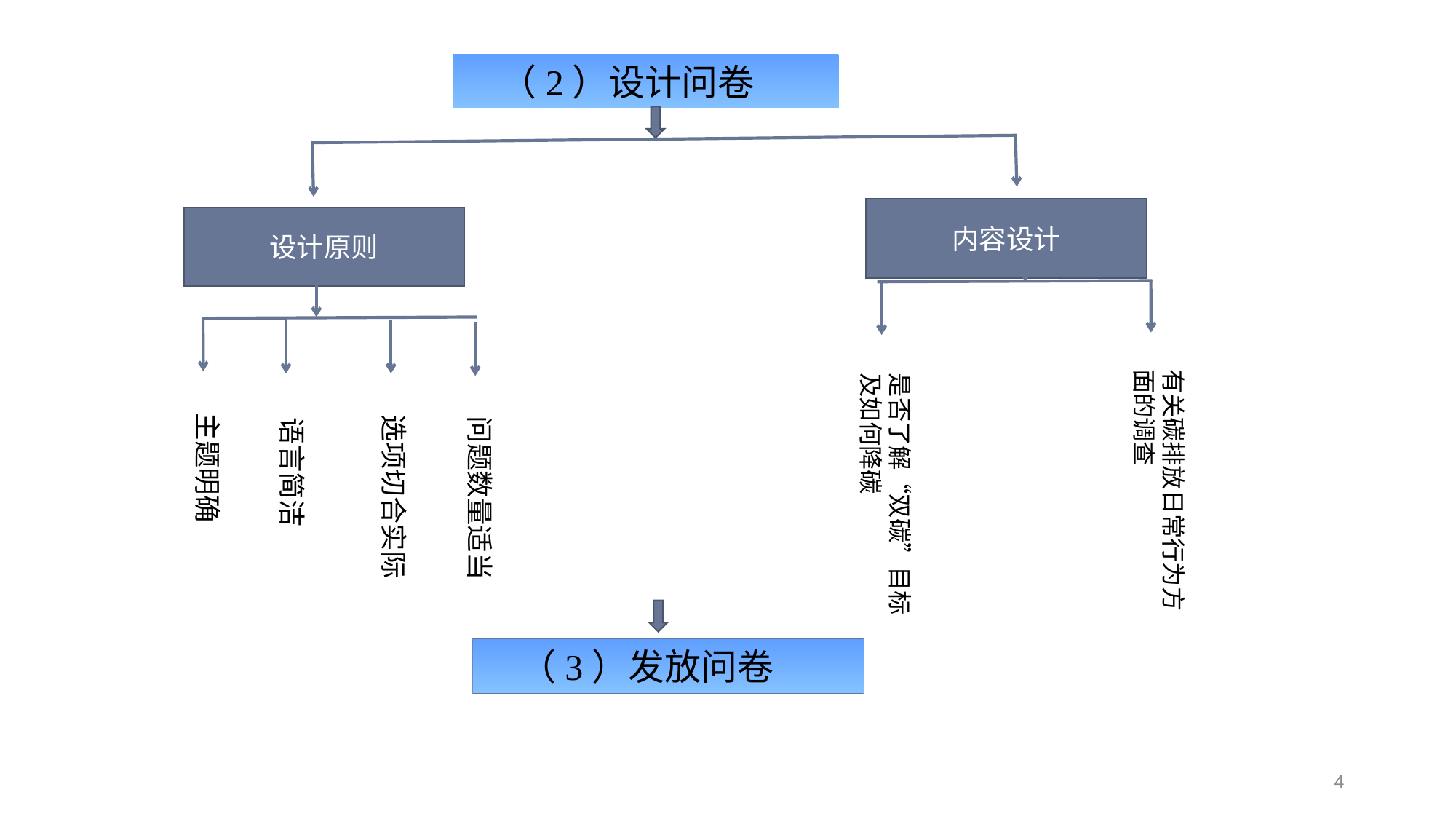

（2）设计问卷

内容设计
设计原则
有关碳排放日常行为方面的调查
是否了解“双碳”目标及如何降碳
主题明确
选项切合实际
问题数量适当
语言简洁
（3）发放问卷
4